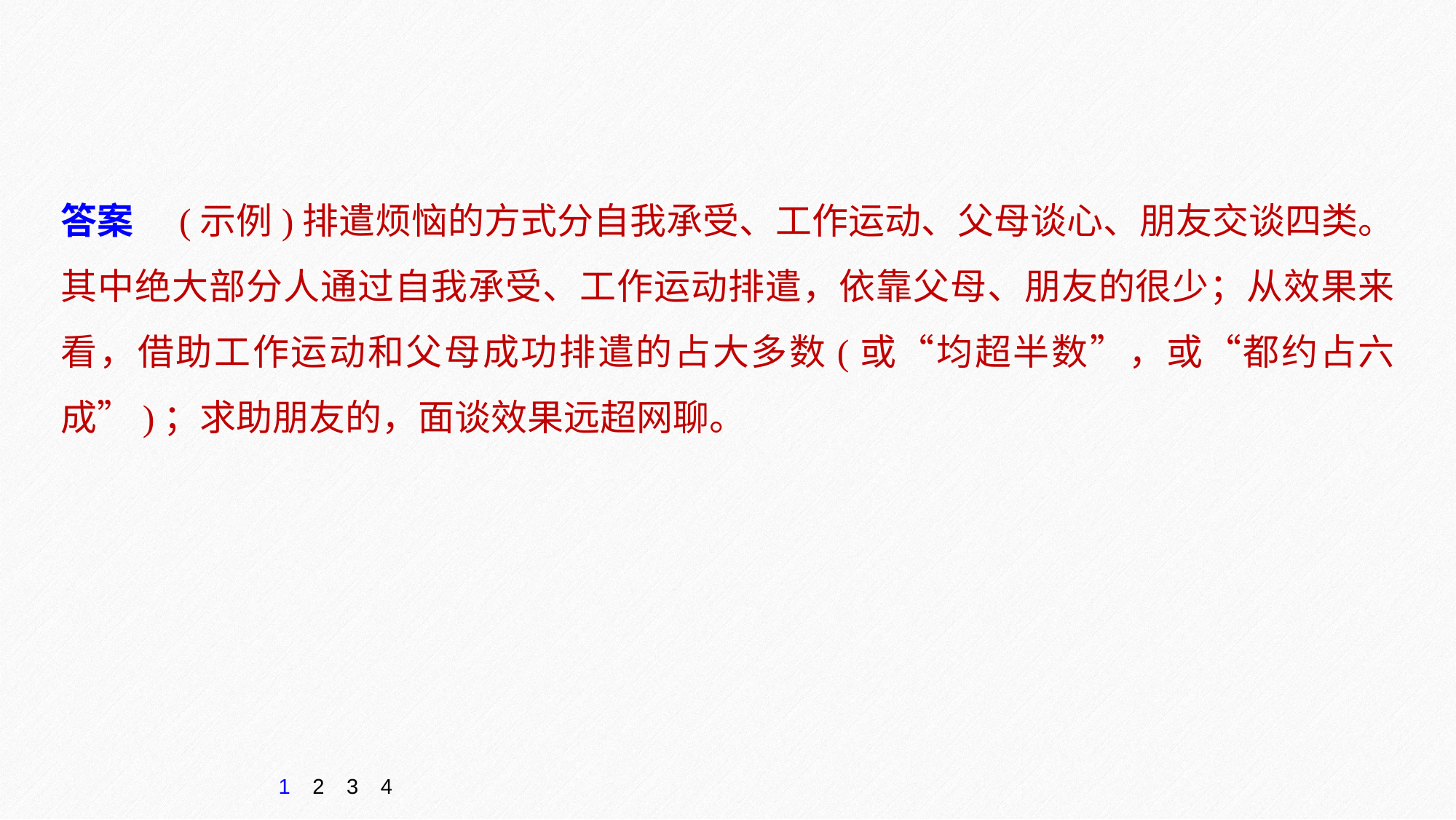

答案　(示例)排遣烦恼的方式分自我承受、工作运动、父母谈心、朋友交谈四类。其中绝大部分人通过自我承受、工作运动排遣，依靠父母、朋友的很少；从效果来看，借助工作运动和父母成功排遣的占大多数(或“均超半数”，或“都约占六成”)；求助朋友的，面谈效果远超网聊。
1
2
3
4